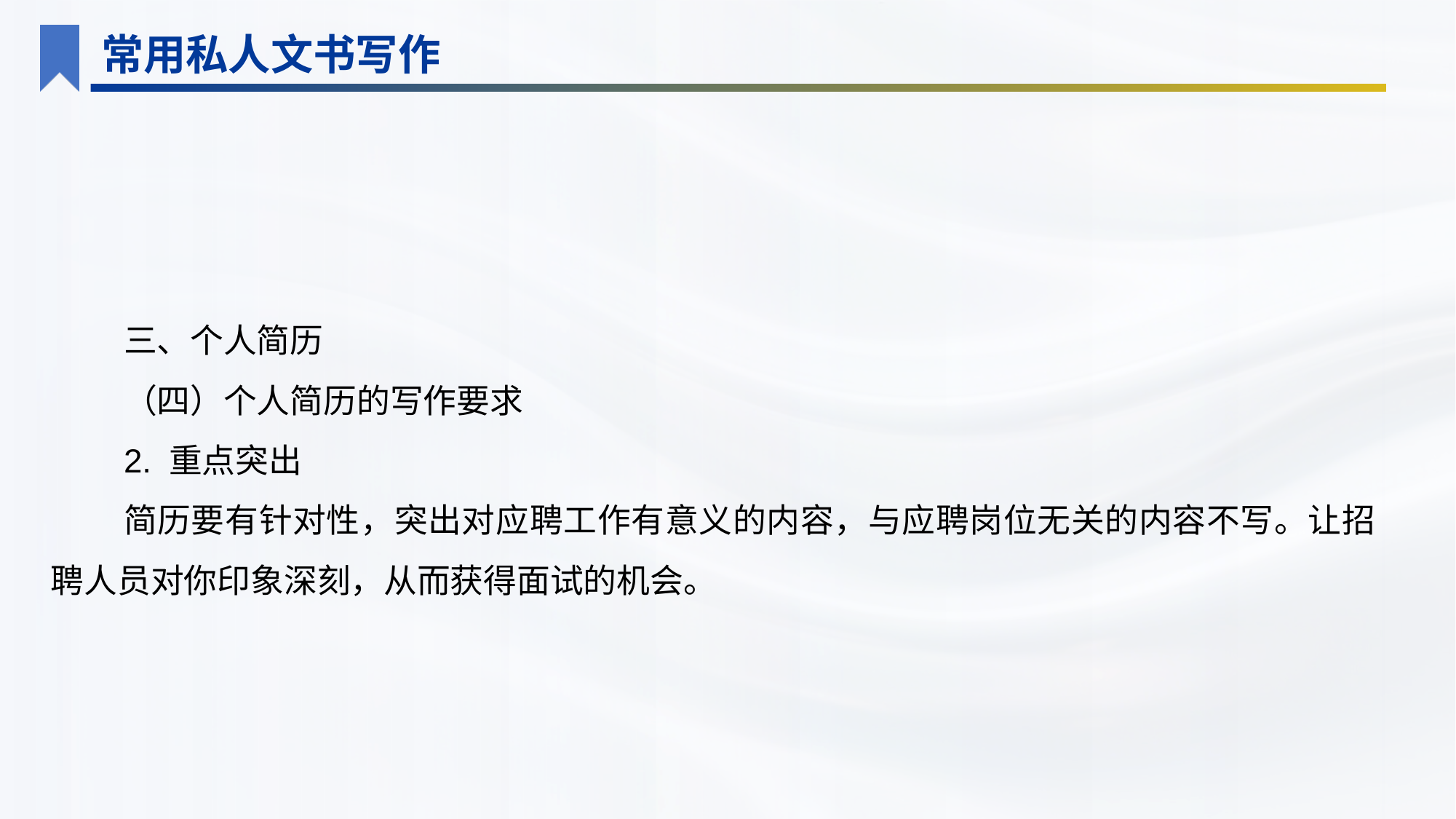

常用私人文书写作
三、个人简历
（四）个人简历的写作要求
2. 重点突出
简历要有针对性，突出对应聘工作有意义的内容，与应聘岗位无关的内容不写。让招聘人员对你印象深刻，从而获得面试的机会。